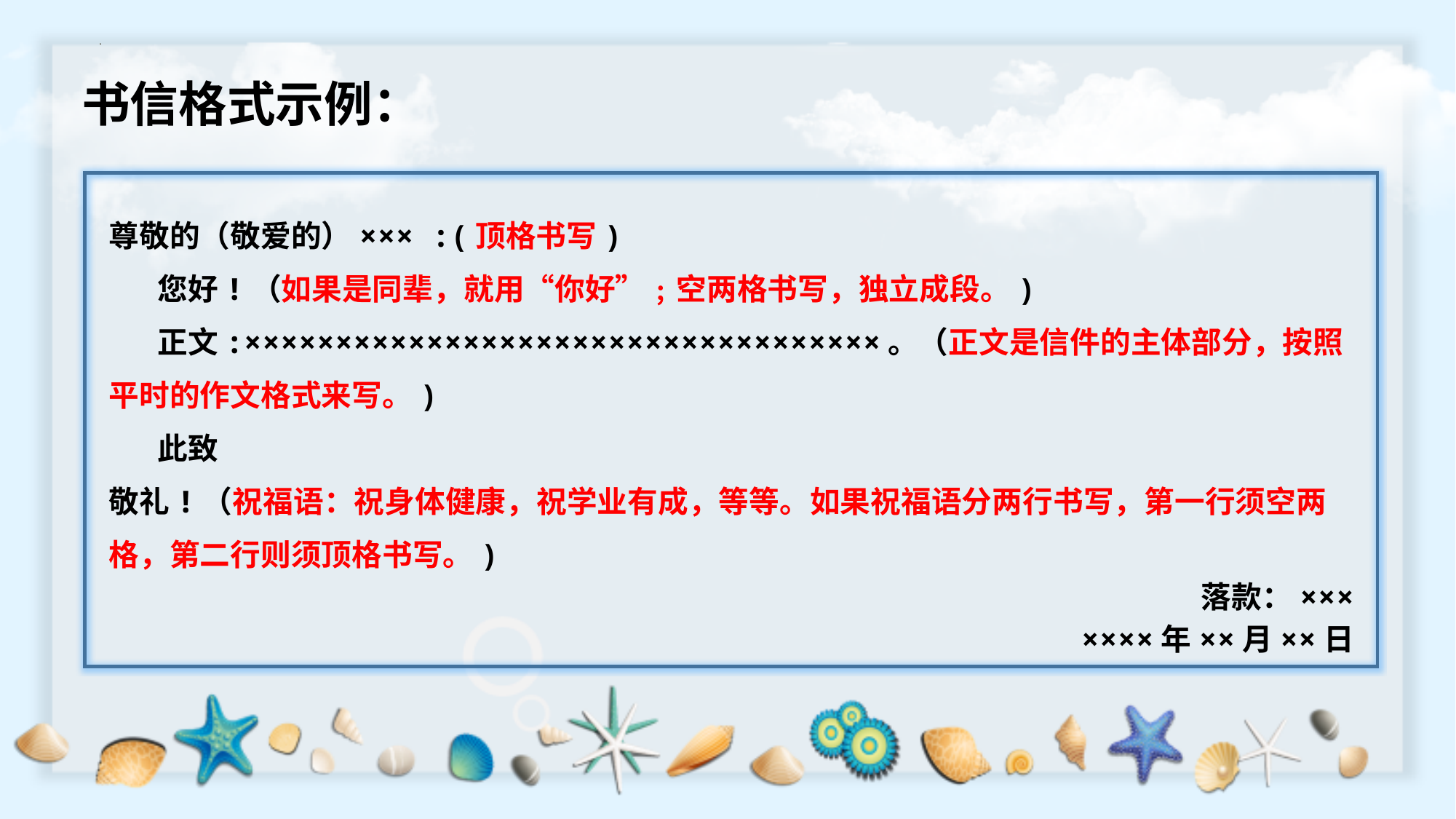

书信格式示例：

尊敬的（敬爱的）××× :(顶格书写)
      您好!（如果是同辈，就用“你好”﹔空两格书写，独立成段。)
      正文:×××××××××××××××××××××××××××××××××××。（正文是信件的主体部分，按照平时的作文格式来写。)
      此致
敬礼!（祝福语：祝身体健康，祝学业有成，等等。如果祝福语分两行书写，第一行须空两格，第二行则须顶格书写。)
落款：×××
××××年××月××日